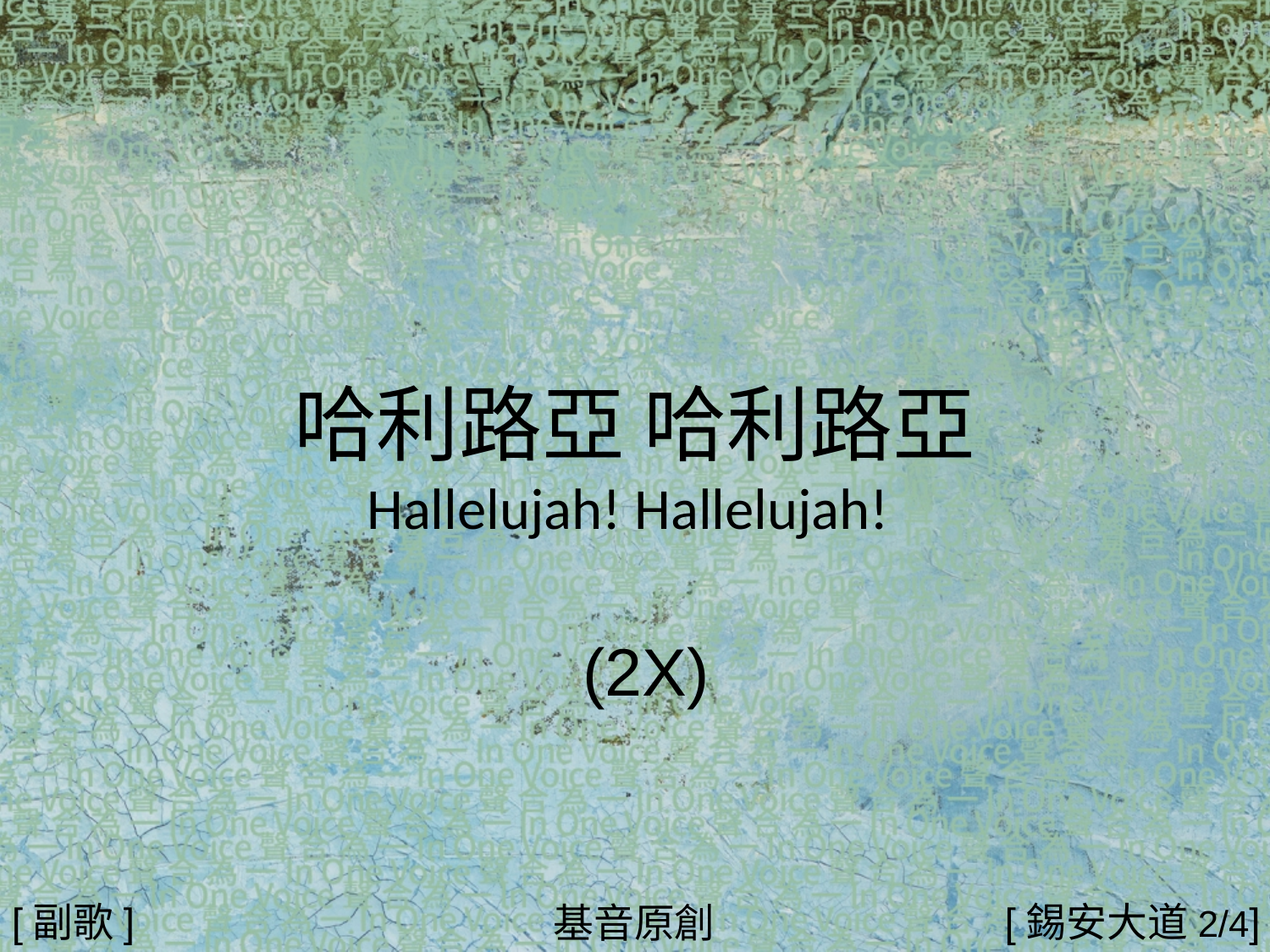

哈利路亞 哈利路亞
Hallelujah! Hallelujah!

 (2X)

#

[副歌]
[錫安大道2/4]
基音原創